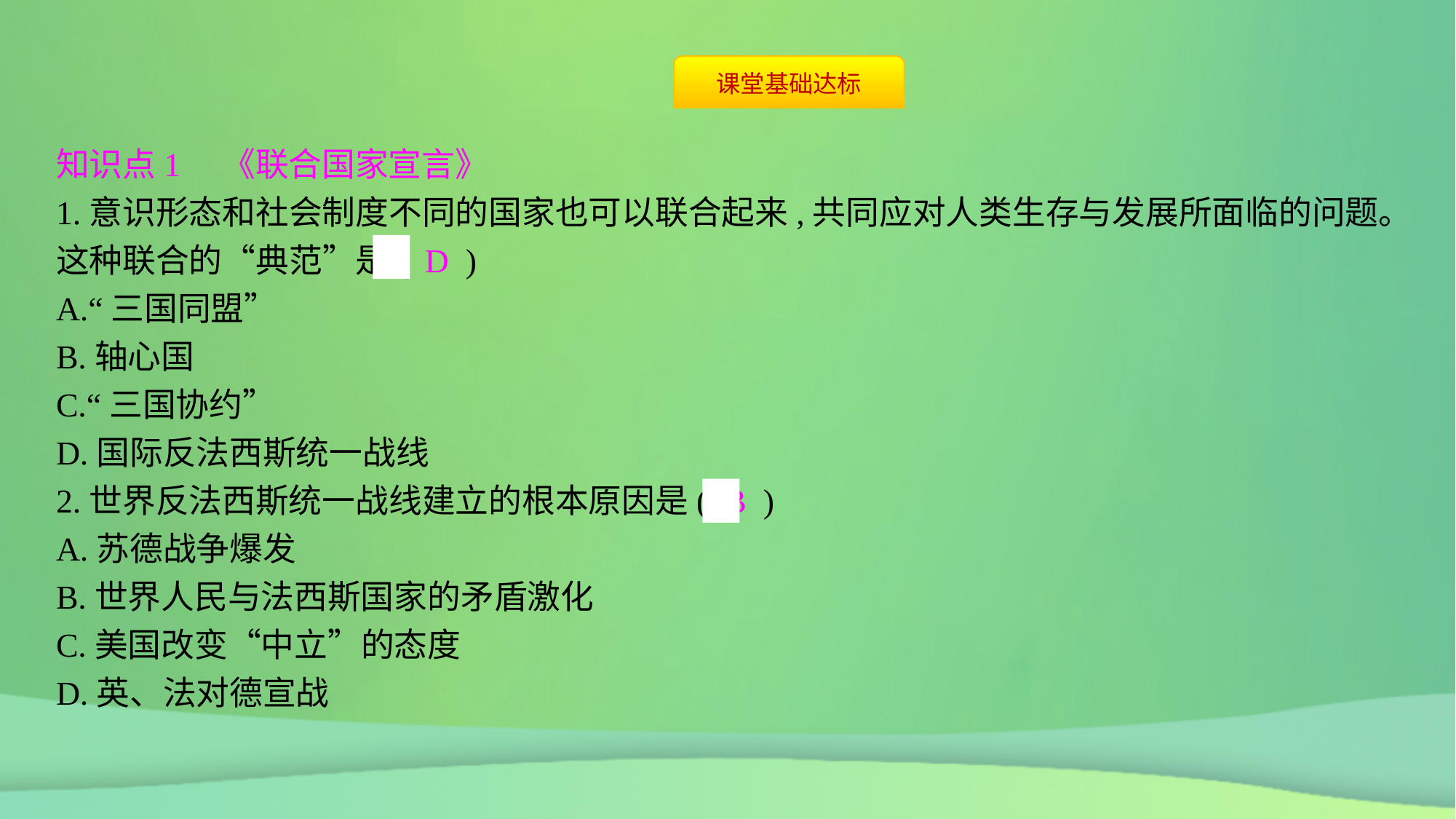

知识点1　《联合国家宣言》
1.意识形态和社会制度不同的国家也可以联合起来,共同应对人类生存与发展所面临的问题。这种联合的“典范”是(  D  )
A.“三国同盟”
B.轴心国
C.“三国协约”
D.国际反法西斯统一战线
2.世界反法西斯统一战线建立的根本原因是(  B  )
A.苏德战争爆发
B.世界人民与法西斯国家的矛盾激化
C.美国改变“中立”的态度
D.英、法对德宣战